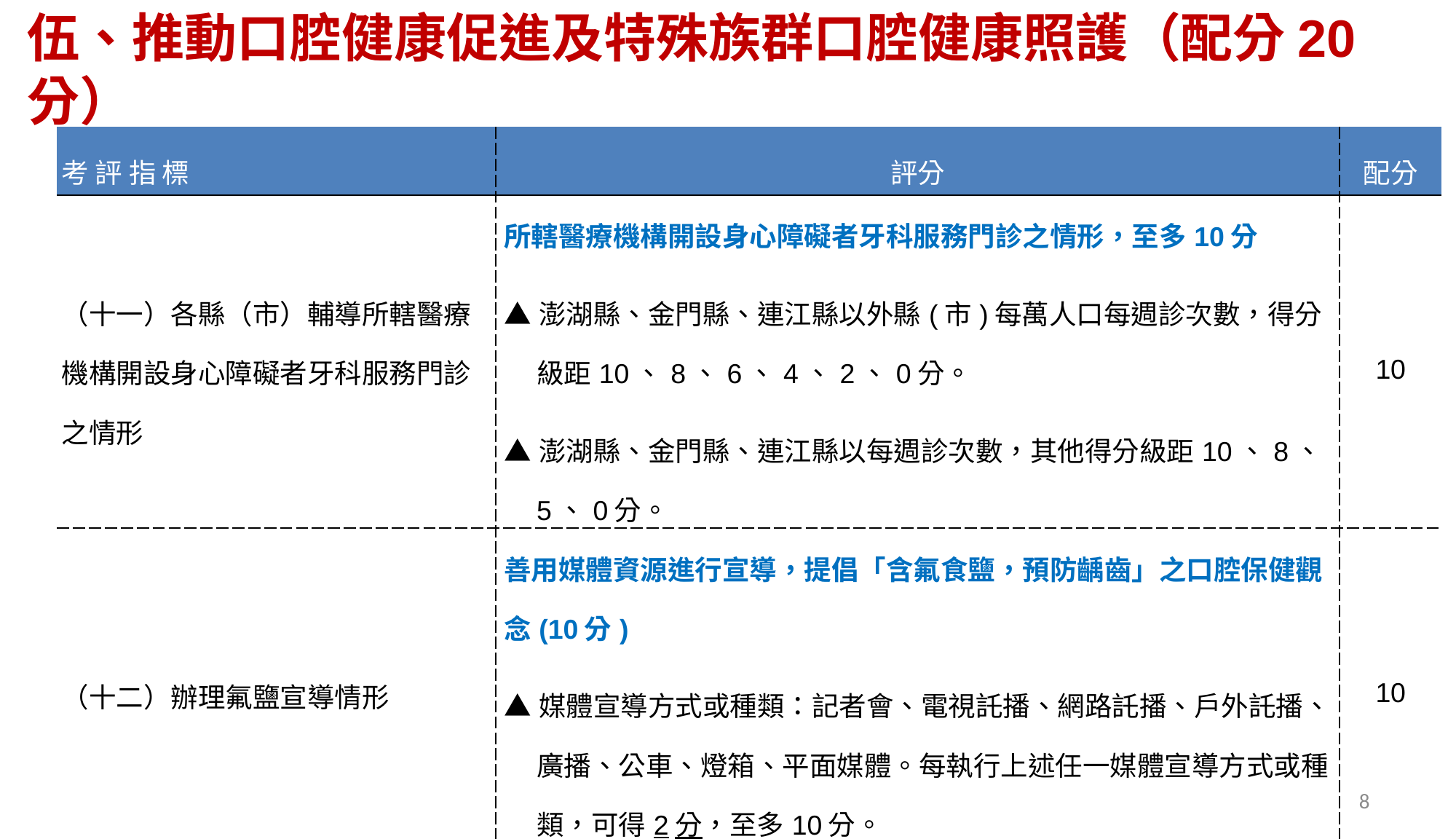

# 伍、推動口腔健康促進及特殊族群口腔健康照護（配分20分）
| 考 評 指 標 | 評分 | 配分 |
| --- | --- | --- |
| （十一）各縣（市）輔導所轄醫療機構開設身心障礙者牙科服務門診之情形 | 所轄醫療機構開設身心障礙者牙科服務門診之情形，至多10分 ▲澎湖縣、金門縣、連江縣以外縣(市)每萬人口每週診次數，得分級距10、8、6、4、2、0分。 ▲澎湖縣、金門縣、連江縣以每週診次數，其他得分級距10、8、5、0分。 | 10 |
| （十二）辦理氟鹽宣導情形 | 善用媒體資源進行宣導，提倡「含氟食鹽，預防齲齒」之口腔保健觀念(10分) ▲媒體宣導方式或種類：記者會、電視託播、網路託播、戶外託播、廣播、公車、燈箱、平面媒體。每執行上述任一媒體宣導方式或種類，可得2分，至多10分。 | 10 |
8